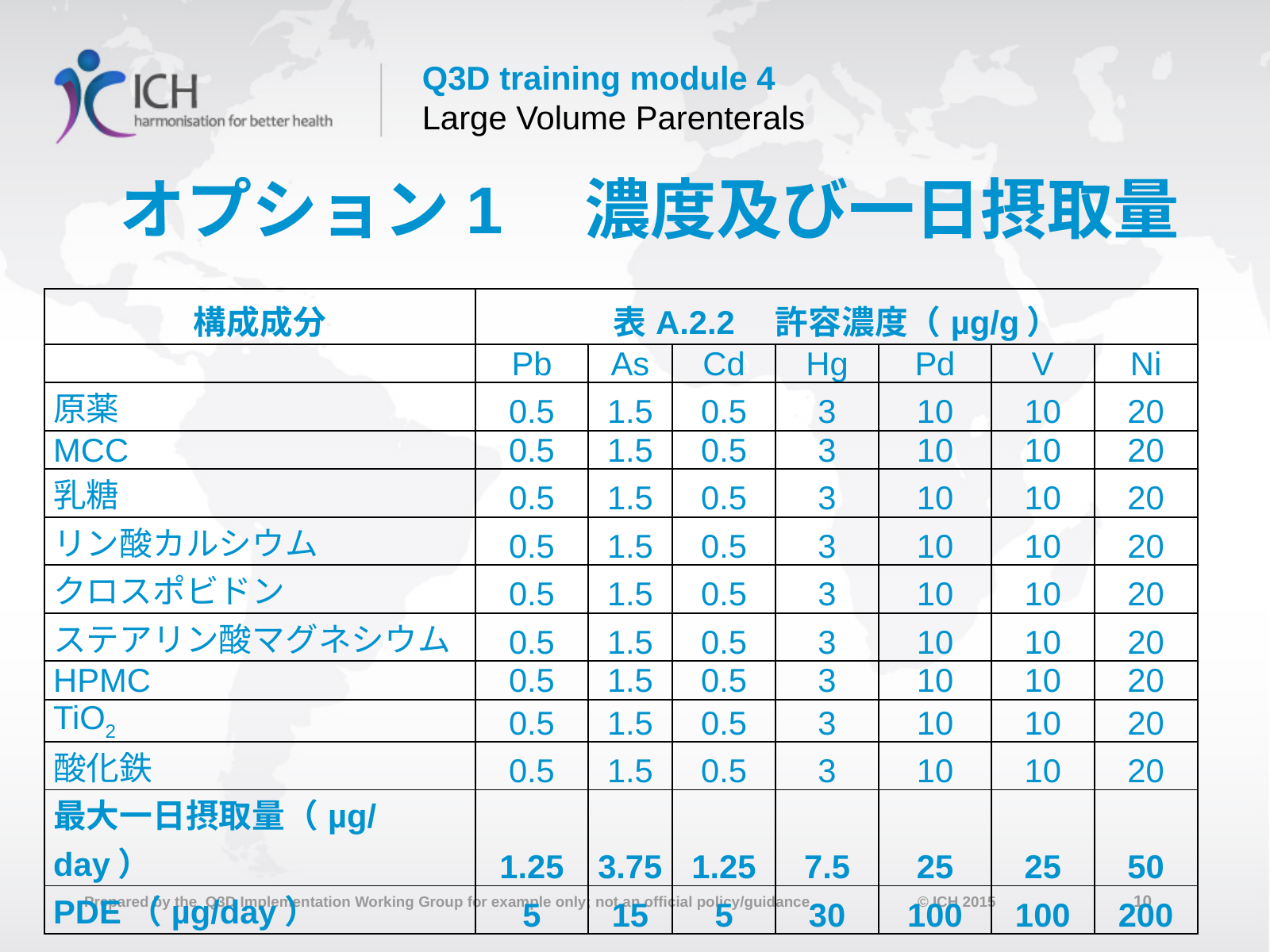

# オプション1　濃度及び一日摂取量
| 構成成分 | 表A.2.2　許容濃度（µg/g） |  |  |  |  |  |  |
| --- | --- | --- | --- | --- | --- | --- | --- |
|  | Pb | As | Cd | Hg | Pd | V | Ni |
| 原薬 | 0.5 | 1.5 | 0.5 | 3 | 10 | 10 | 20 |
| MCC | 0.5 | 1.5 | 0.5 | 3 | 10 | 10 | 20 |
| 乳糖 | 0.5 | 1.5 | 0.5 | 3 | 10 | 10 | 20 |
| リン酸カルシウム | 0.5 | 1.5 | 0.5 | 3 | 10 | 10 | 20 |
| クロスポビドン | 0.5 | 1.5 | 0.5 | 3 | 10 | 10 | 20 |
| ステアリン酸マグネシウム | 0.5 | 1.5 | 0.5 | 3 | 10 | 10 | 20 |
| HPMC | 0.5 | 1.5 | 0.5 | 3 | 10 | 10 | 20 |
| TiO2 | 0.5 | 1.5 | 0.5 | 3 | 10 | 10 | 20 |
| 酸化鉄 | 0.5 | 1.5 | 0.5 | 3 | 10 | 10 | 20 |
| 最大一日摂取量（µg/day） | 1.25 | 3.75 | 1.25 | 7.5 | 25 | 25 | 50 |
| PDE（µg/day） | 5 | 15 | 5 | 30 | 100 | 100 | 200 |